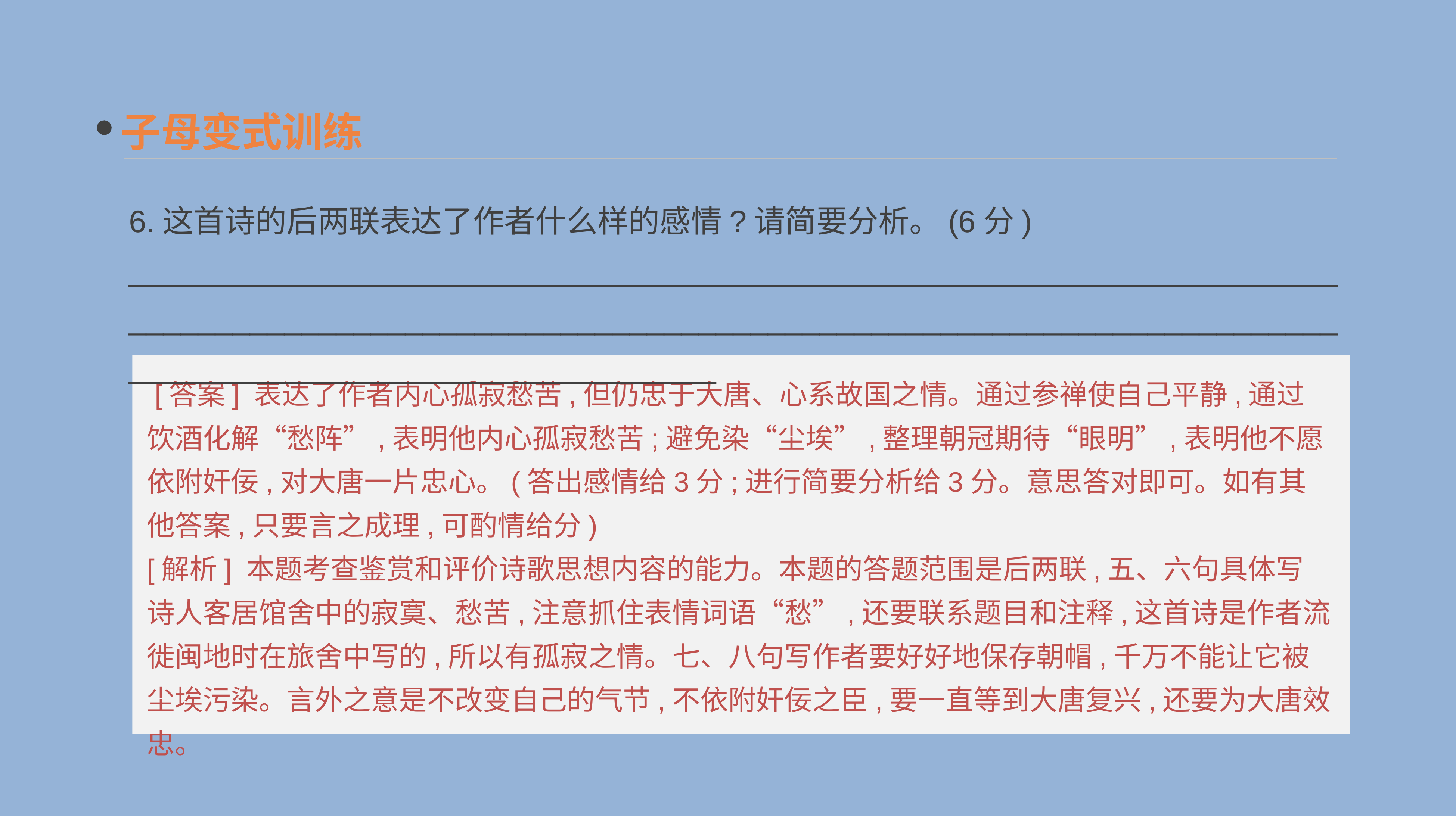

子母变式训练

6.这首诗的后两联表达了作者什么样的感情?请简要分析。(6分)
______________________________________________________________________________________________________________________________________________________________________________

 [答案] 表达了作者内心孤寂愁苦,但仍忠于大唐、心系故国之情。通过参禅使自己平静,通过饮酒化解“愁阵”,表明他内心孤寂愁苦;避免染“尘埃”,整理朝冠期待“眼明”,表明他不愿依附奸佞,对大唐一片忠心。(答出感情给3分;进行简要分析给3分。意思答对即可。如有其他答案,只要言之成理,可酌情给分)
[解析] 本题考查鉴赏和评价诗歌思想内容的能力。本题的答题范围是后两联,五、六句具体写诗人客居馆舍中的寂寞、愁苦,注意抓住表情词语“愁”,还要联系题目和注释,这首诗是作者流徙闽地时在旅舍中写的,所以有孤寂之情。七、八句写作者要好好地保存朝帽,千万不能让它被尘埃污染。言外之意是不改变自己的气节,不依附奸佞之臣,要一直等到大唐复兴,还要为大唐效忠。